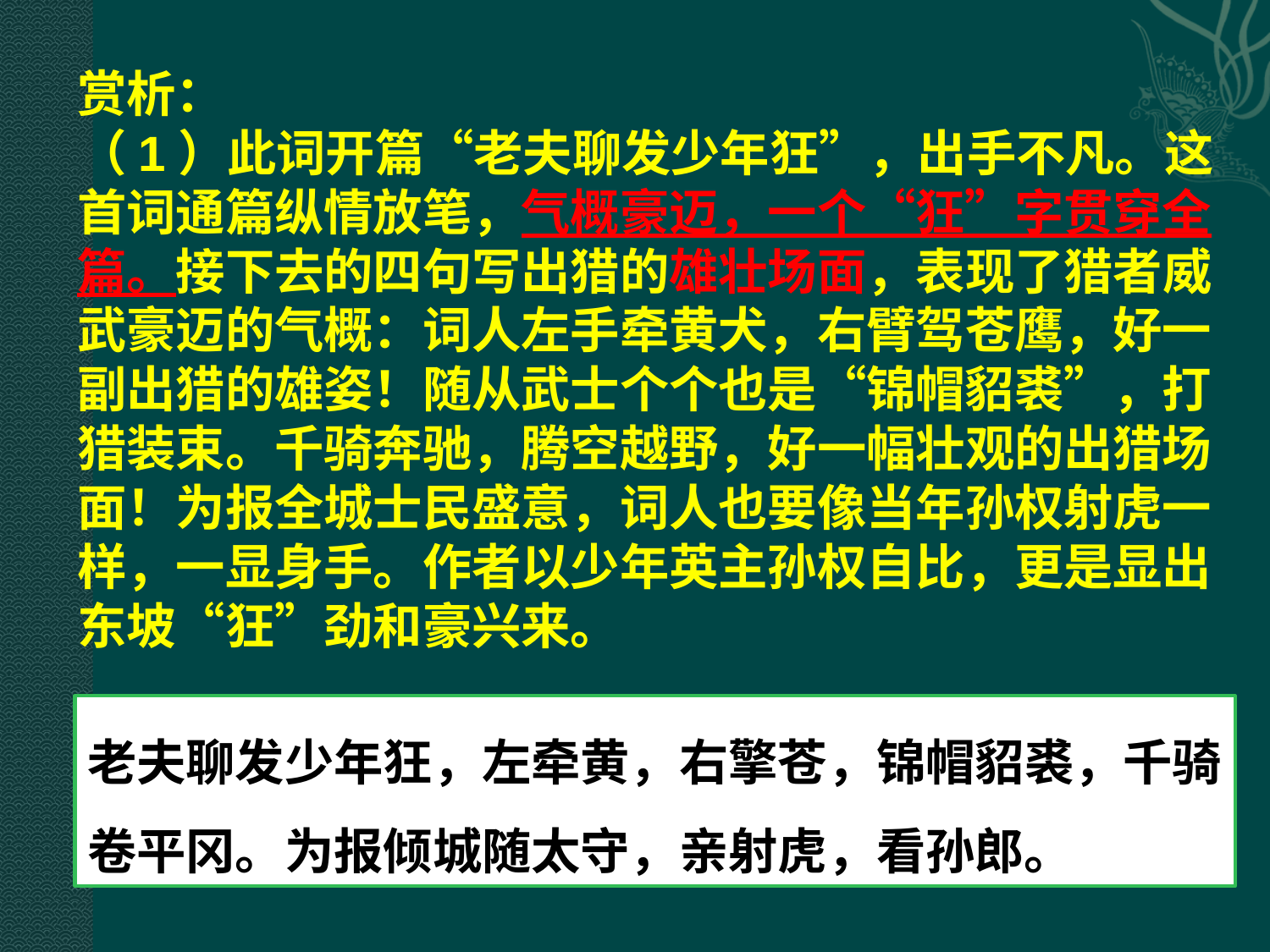

赏析：
（1）此词开篇“老夫聊发少年狂”，出手不凡。这首词通篇纵情放笔，气概豪迈，一个“狂”字贯穿全篇。接下去的四句写出猎的雄壮场面，表现了猎者威武豪迈的气概：词人左手牵黄犬，右臂驾苍鹰，好一副出猎的雄姿！随从武士个个也是“锦帽貂裘”，打猎装束。千骑奔驰，腾空越野，好一幅壮观的出猎场面！为报全城士民盛意，词人也要像当年孙权射虎一样，一显身手。作者以少年英主孙权自比，更是显出东坡“狂”劲和豪兴来。
老夫聊发少年狂，左牵黄，右擎苍，锦帽貂裘，千骑卷平冈。为报倾城随太守，亲射虎，看孙郎。